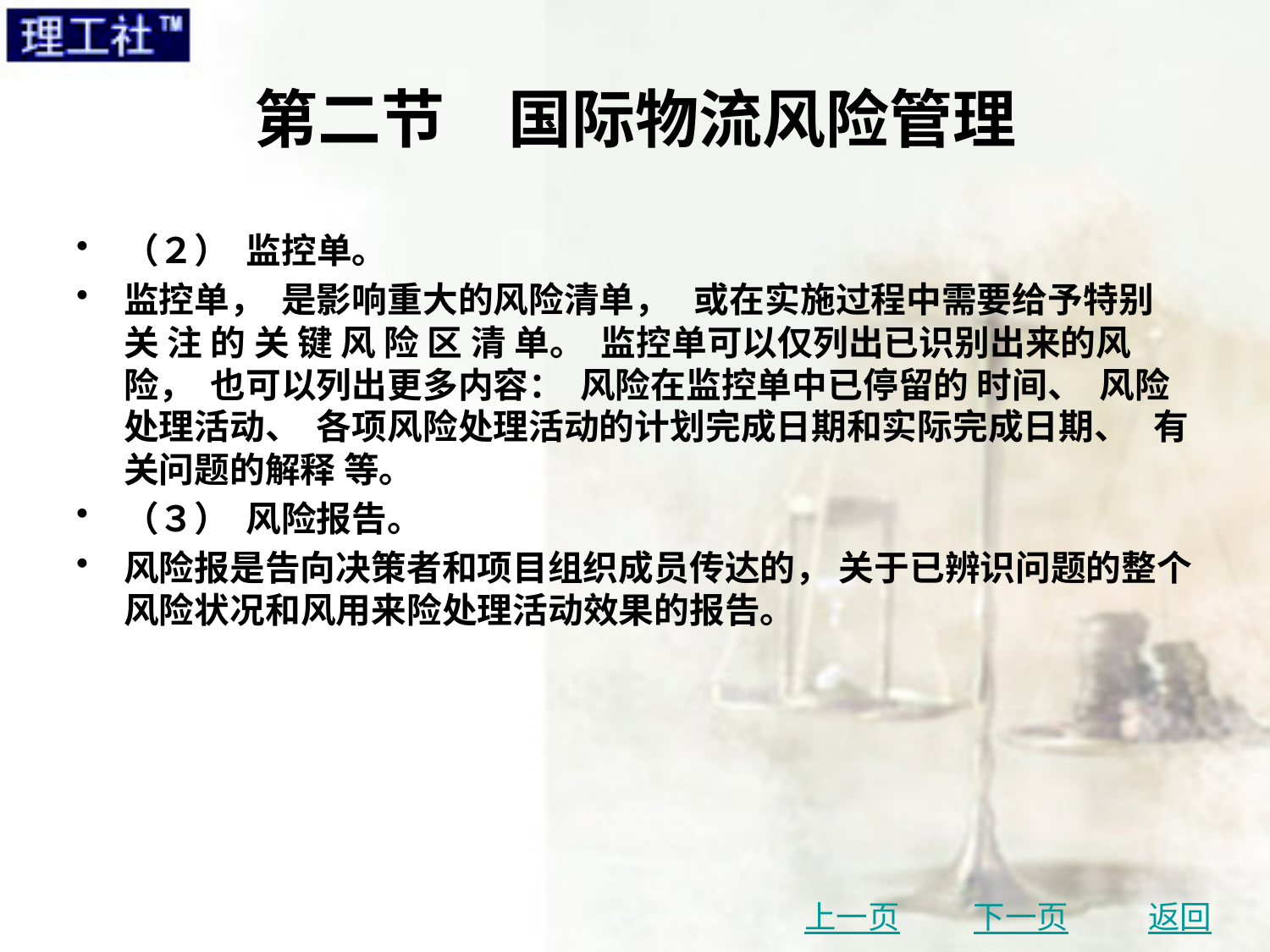

# 第二节　国际物流风险管理
（２）  监控单。
监控单，  是影响重大的风险清单，   或在实施过程中需要给予特别 关 注 的 关 键 风 险 区 清 单。  监控单可以仅列出已识别出来的风险，  也可以列出更多内容：  风险在监控单中已停留的 时间、  风险处理活动、  各项风险处理活动的计划完成日期和实际完成日期、   有关问题的解释 等。
（３）  风险报告。
风险报是告向决策者和项目组织成员传达的， 关于已辨识问题的整个风险状况和风用来险处理活动效果的报告。

上一页
下一页
返回